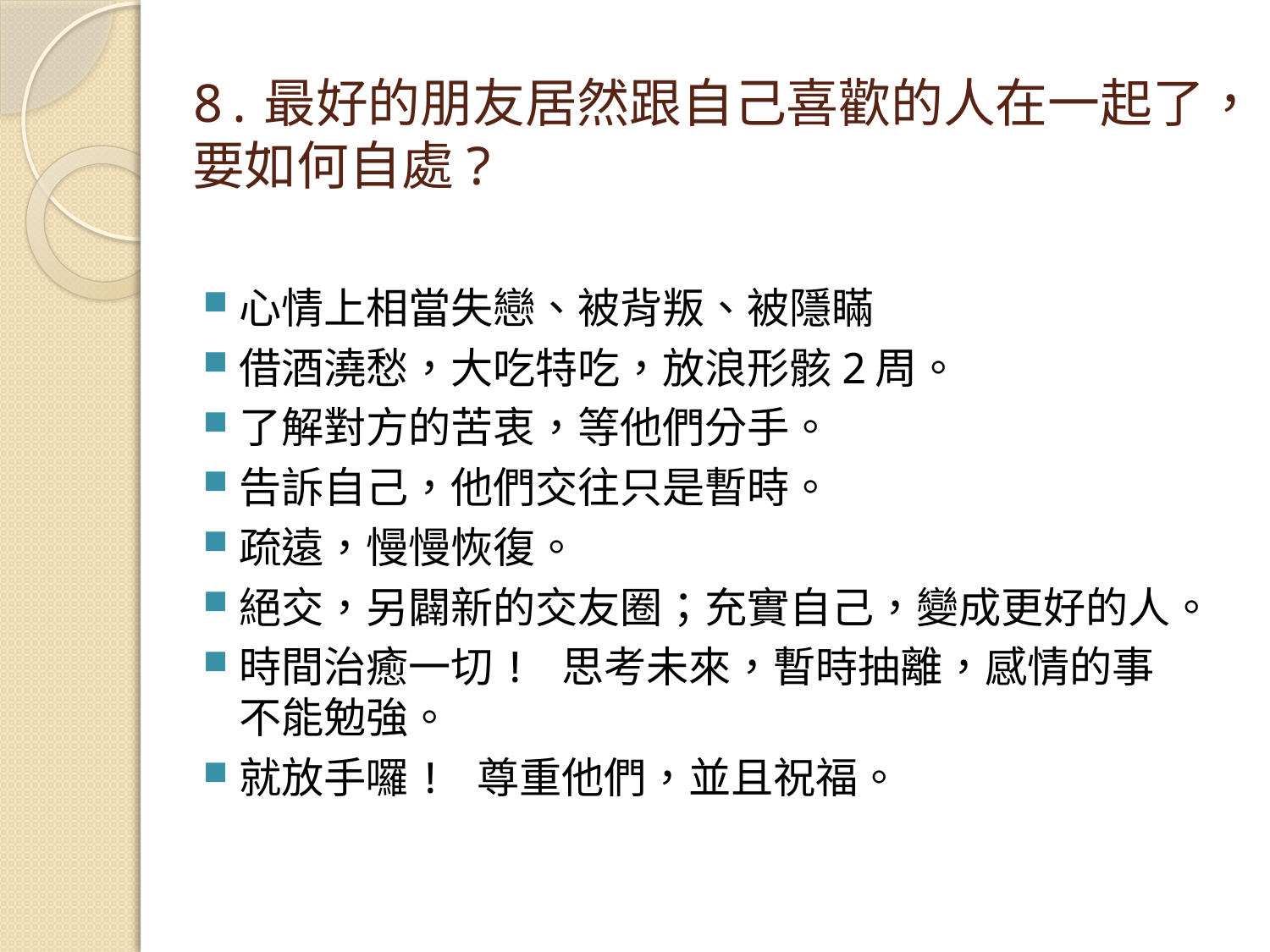

# 8.最好的朋友居然跟自己喜歡的人在一起了，要如何自處?
心情上相當失戀、被背叛、被隱瞞
借酒澆愁，大吃特吃，放浪形骸2周。
了解對方的苦衷，等他們分手。
告訴自己，他們交往只是暫時。
疏遠，慢慢恢復。
絕交，另闢新的交友圈；充實自己，變成更好的人。
時間治癒一切! 思考未來，暫時抽離，感情的事不能勉強。
就放手囉! 尊重他們，並且祝福。